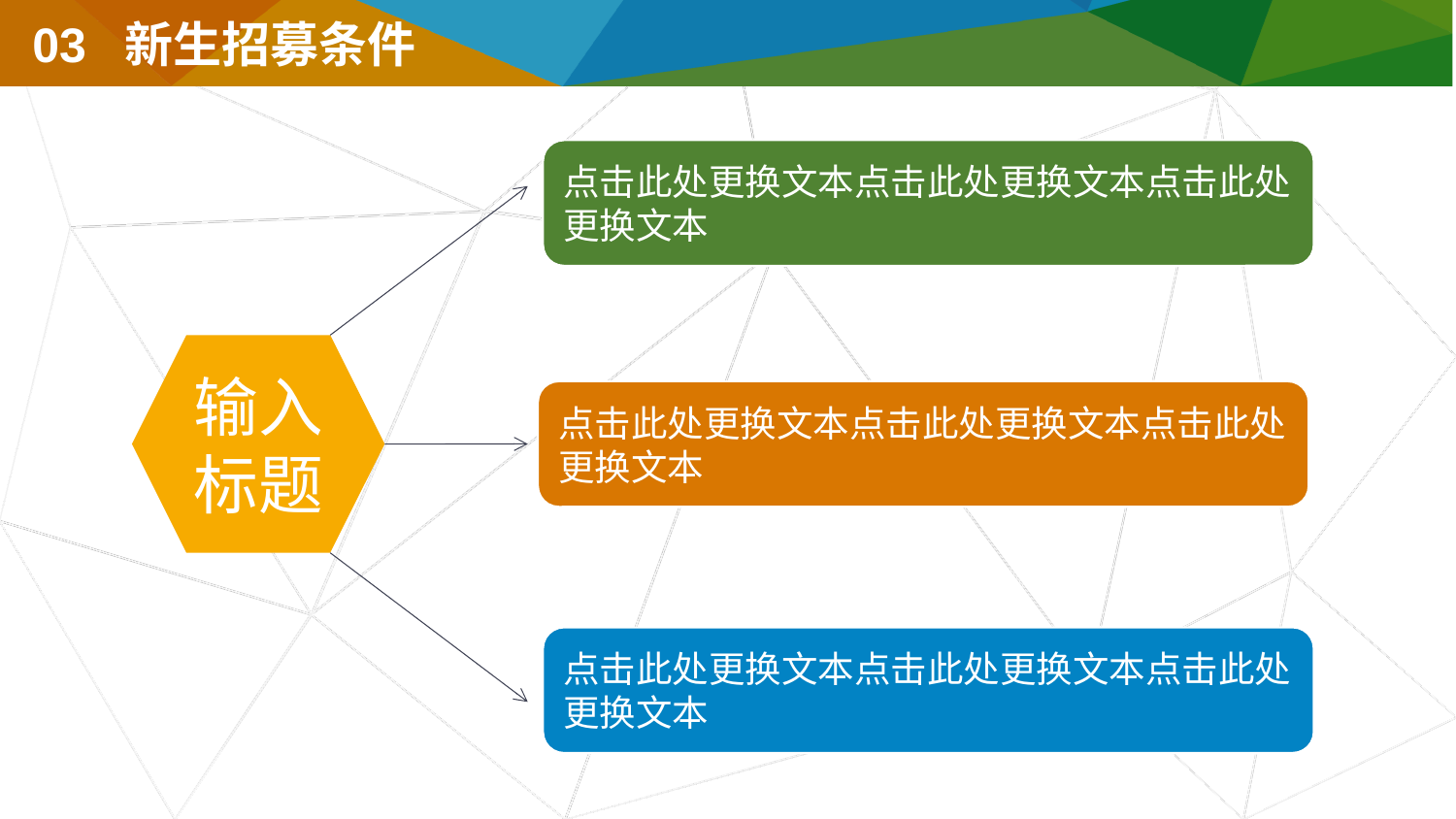

03  新生招募条件
点击此处更换文本点击此处更换文本点击此处更换文本
输入标题
点击此处更换文本点击此处更换文本点击此处更换文本
点击此处更换文本点击此处更换文本点击此处更换文本